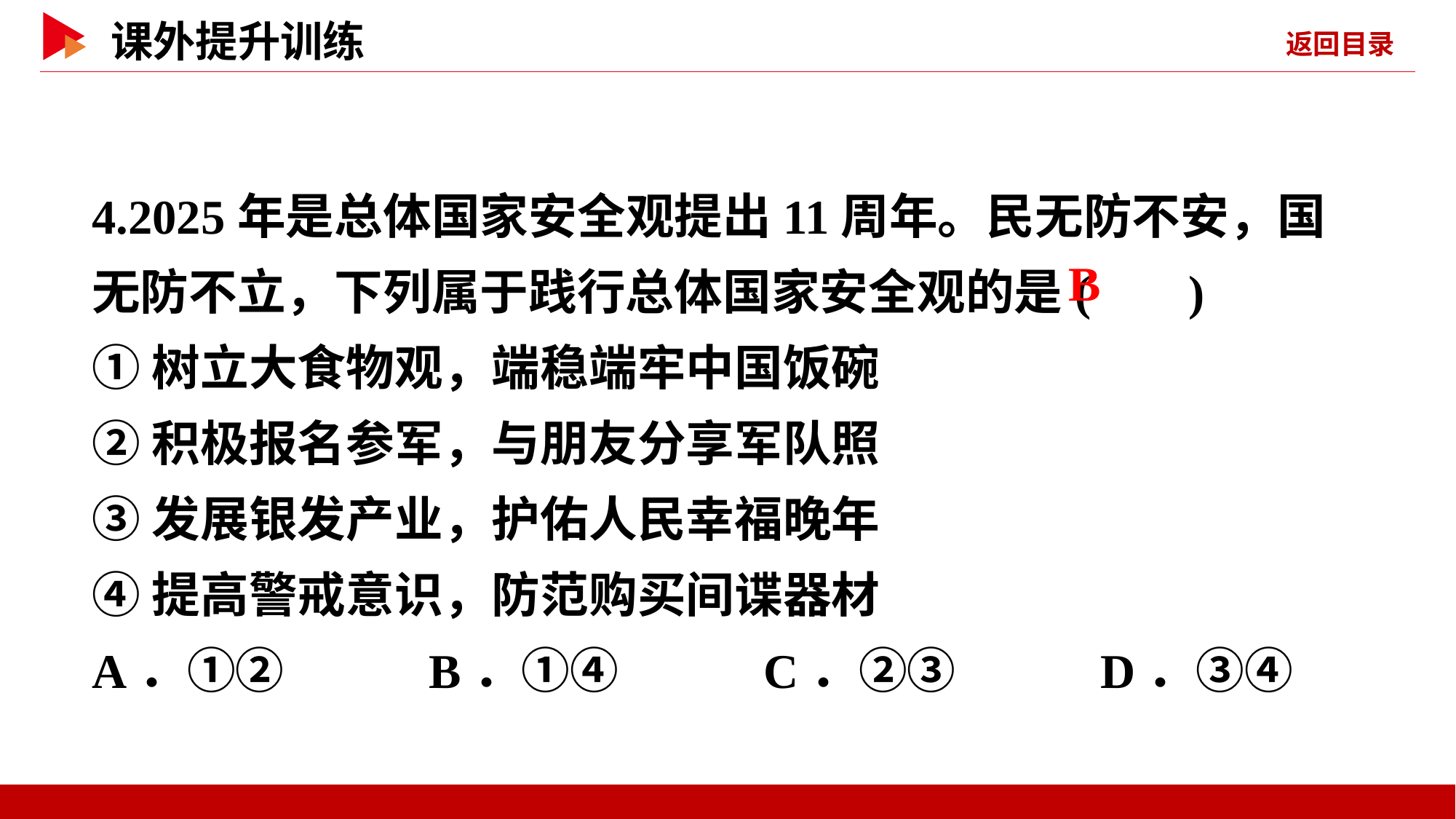

4.2025年是总体国家安全观提出11周年。民无防不安，国无防不立，下列属于践行总体国家安全观的是(        )
①树立大食物观，端稳端牢中国饭碗
②积极报名参军，与朋友分享军队照
③发展银发产业，护佑人民幸福晚年
④提高警戒意识，防范购买间谍器材
A．①②            B．①④            C．②③            D．③④
   B